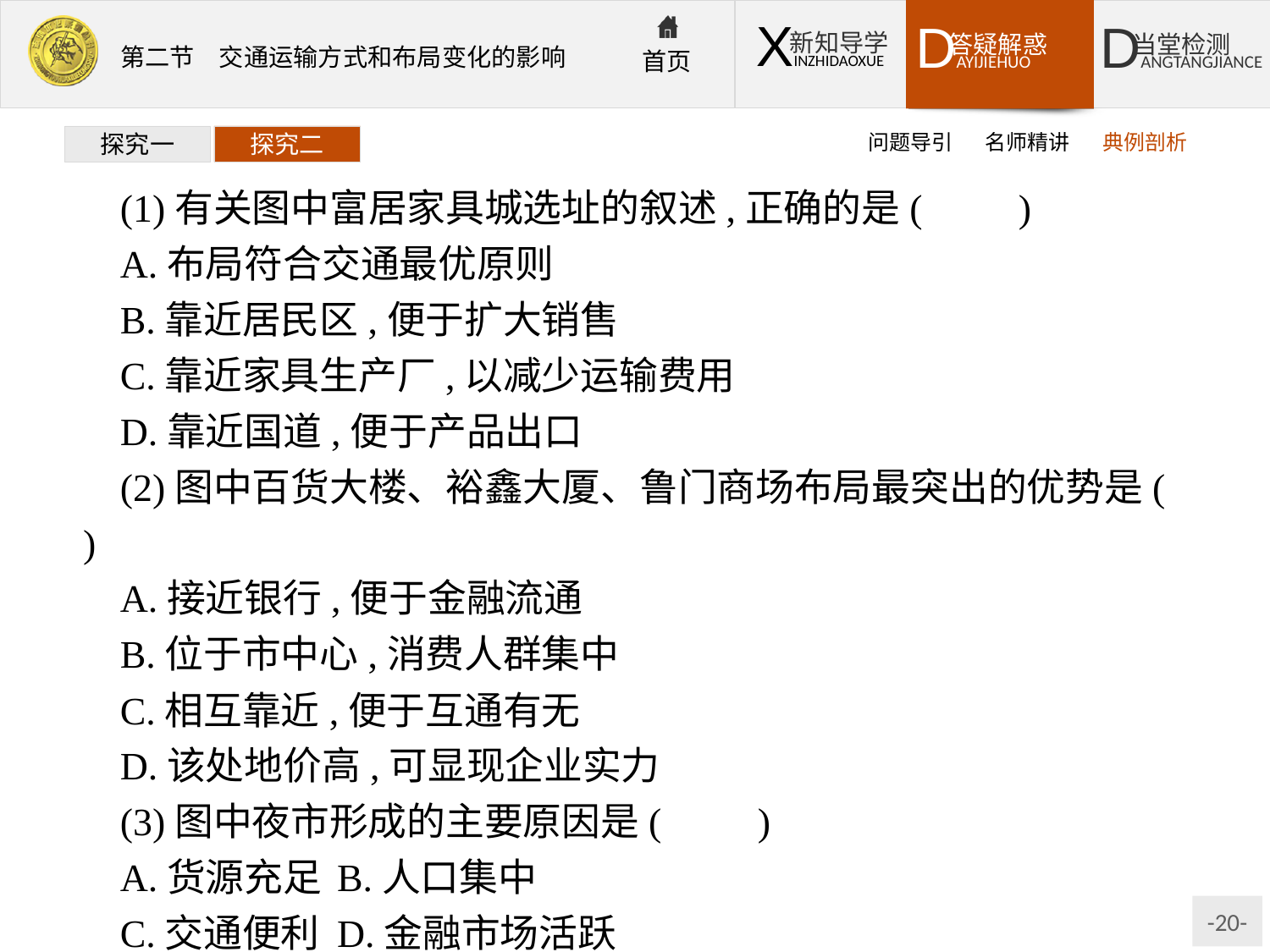

问题导引
名师精讲
典例剖析
探究一
探究二
(1)有关图中富居家具城选址的叙述,正确的是(　　)
A.布局符合交通最优原则
B.靠近居民区,便于扩大销售
C.靠近家具生产厂,以减少运输费用
D.靠近国道,便于产品出口
(2)图中百货大楼、裕鑫大厦、鲁门商场布局最突出的优势是(   )
A.接近银行,便于金融流通
B.位于市中心,消费人群集中
C.相互靠近,便于互通有无
D.该处地价高,可显现企业实力
(3)图中夜市形成的主要原因是(　　)
A.货源充足	B.人口集中
C.交通便利	D.金融市场活跃